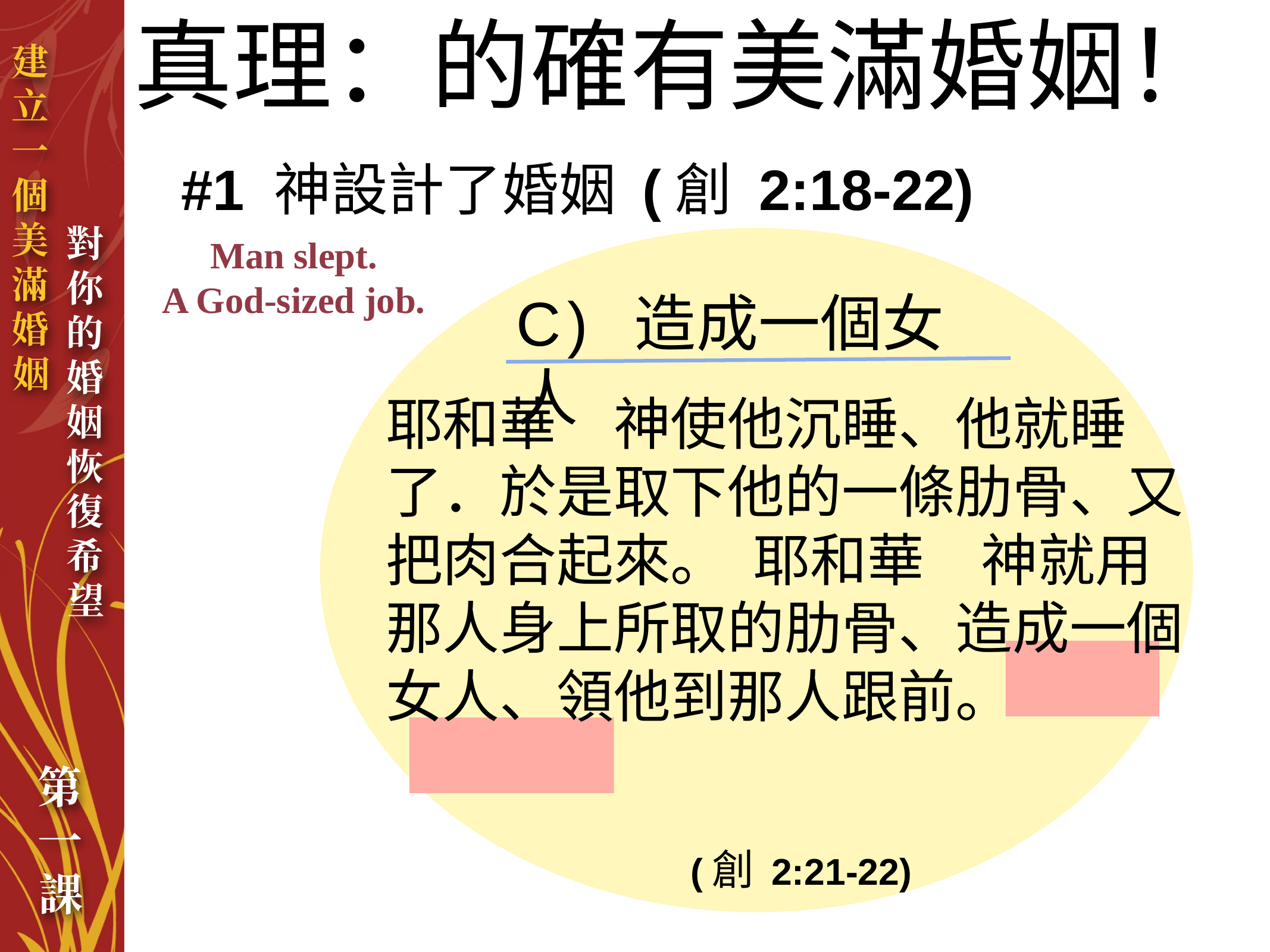

真理：的確有美滿婚姻！
#1 神設計了婚姻 (創 2:18-22)

Man slept.
A God-sized job.
C) 造成一個女人

耶和華　神使他沉睡、他就睡了．於是取下他的一條肋骨、又把肉合起來。  耶和華　神就用那人身上所取的肋骨、造成一個女人、領他到那人跟前。
(創 2:21-22)